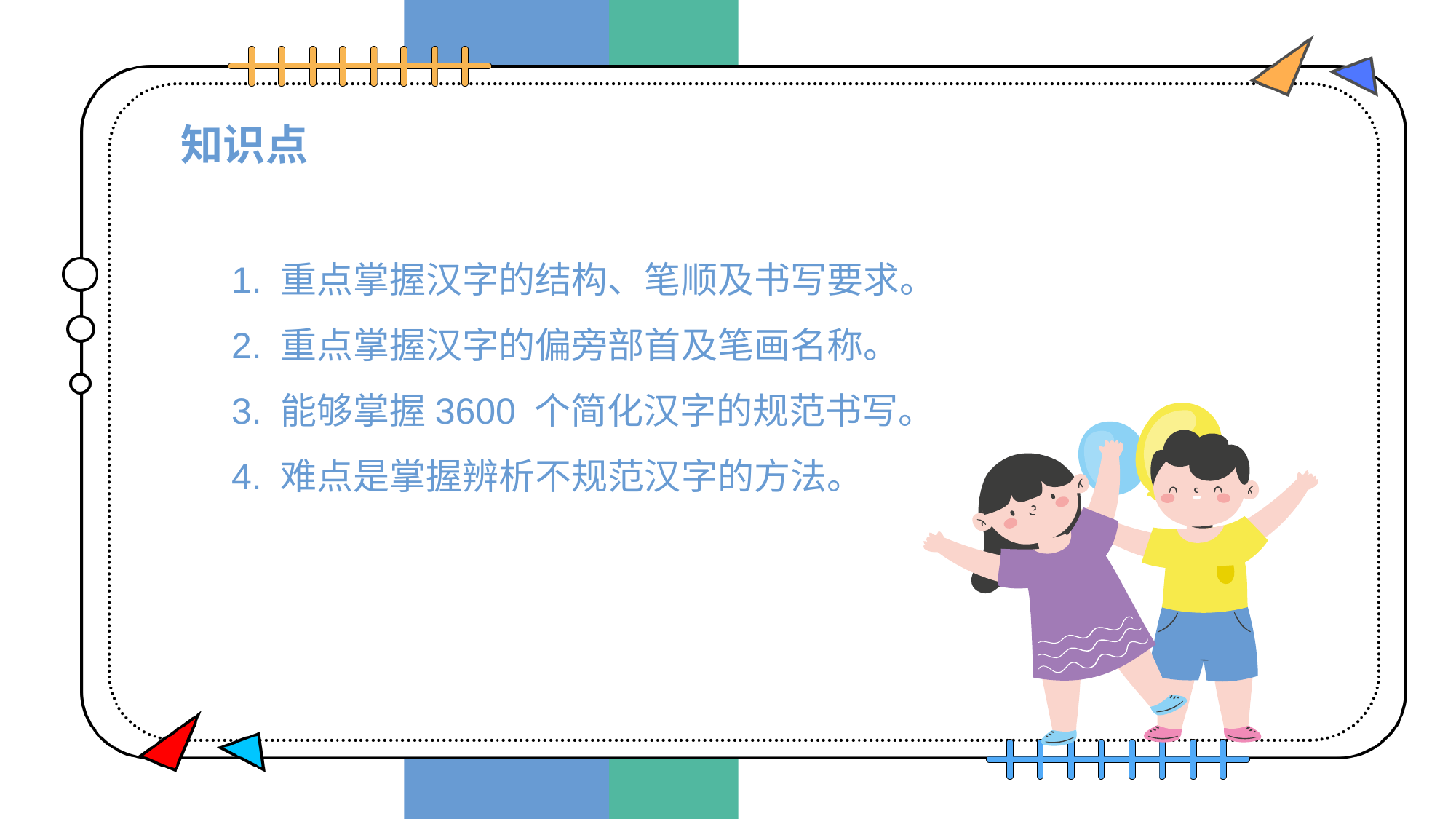

# 知识点

1. 重点掌握汉字的结构、笔顺及书写要求。
2. 重点掌握汉字的偏旁部首及笔画名称。
3. 能够掌握3600 个简化汉字的规范书写。
4. 难点是掌握辨析不规范汉字的方法。